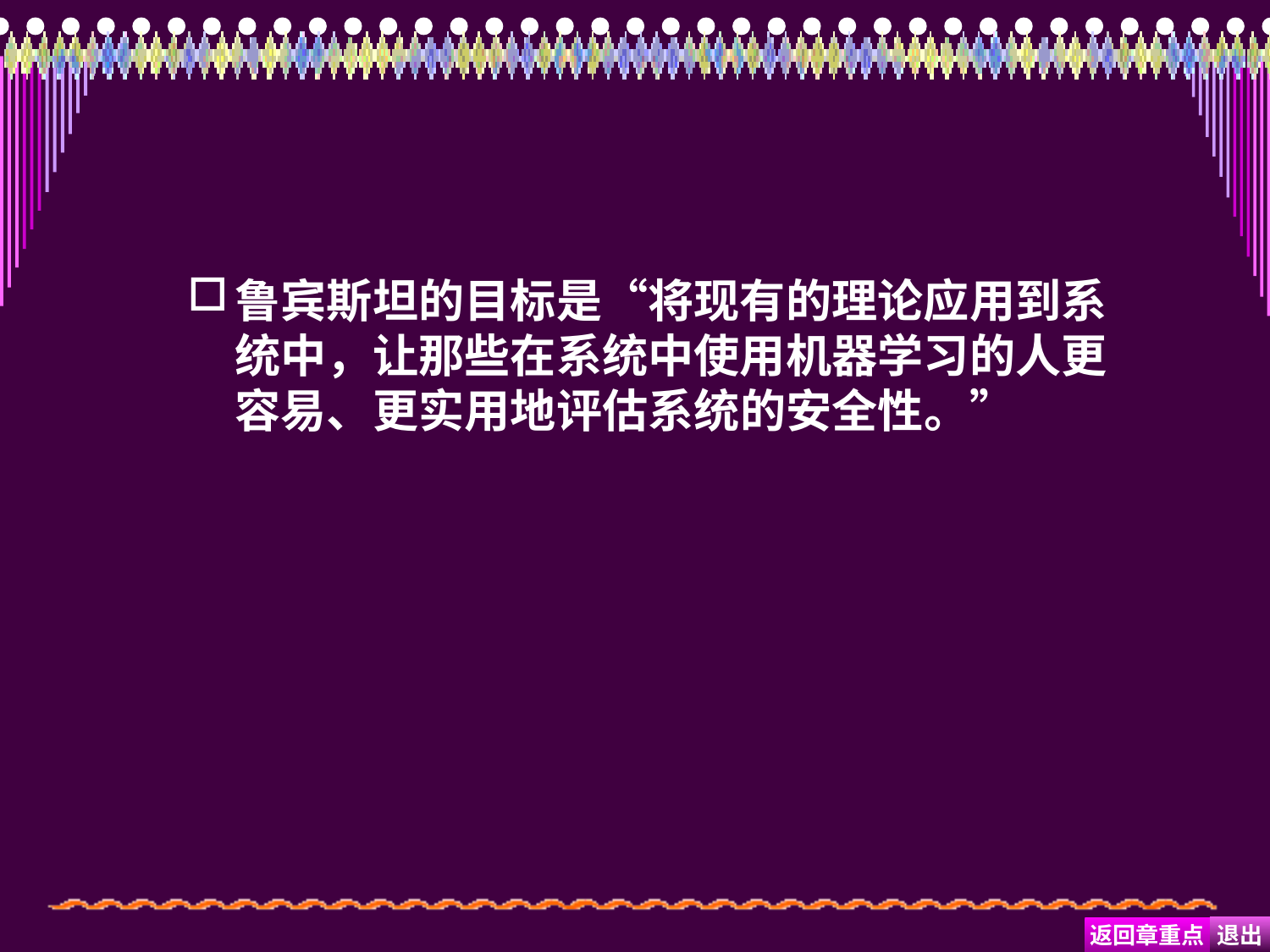

#
鲁宾斯坦的目标是“将现有的理论应用到系统中，让那些在系统中使用机器学习的人更容易、更实用地评估系统的安全性。”